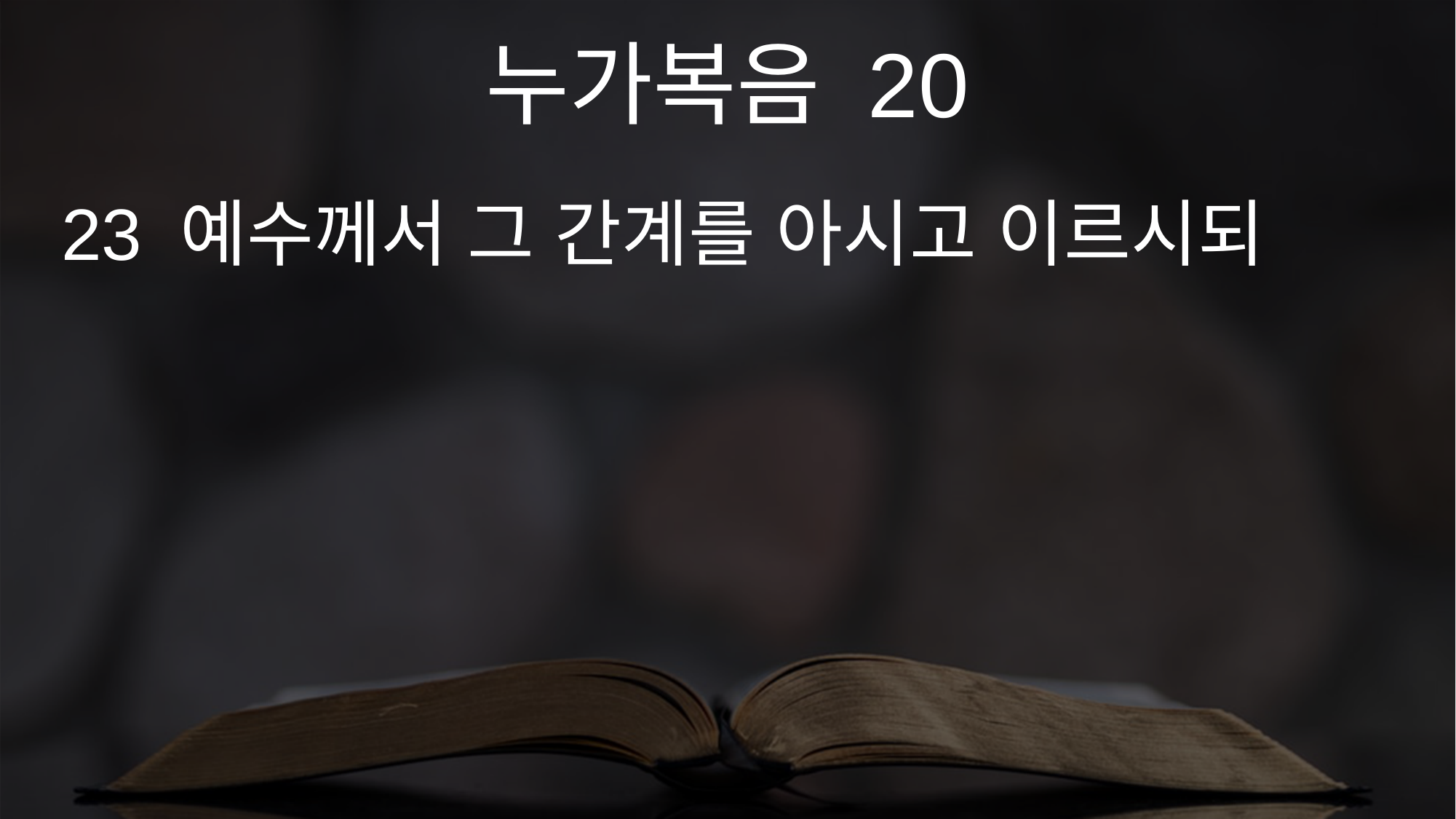

누가복음 20
23 예수께서 그 간계를 아시고 이르시되